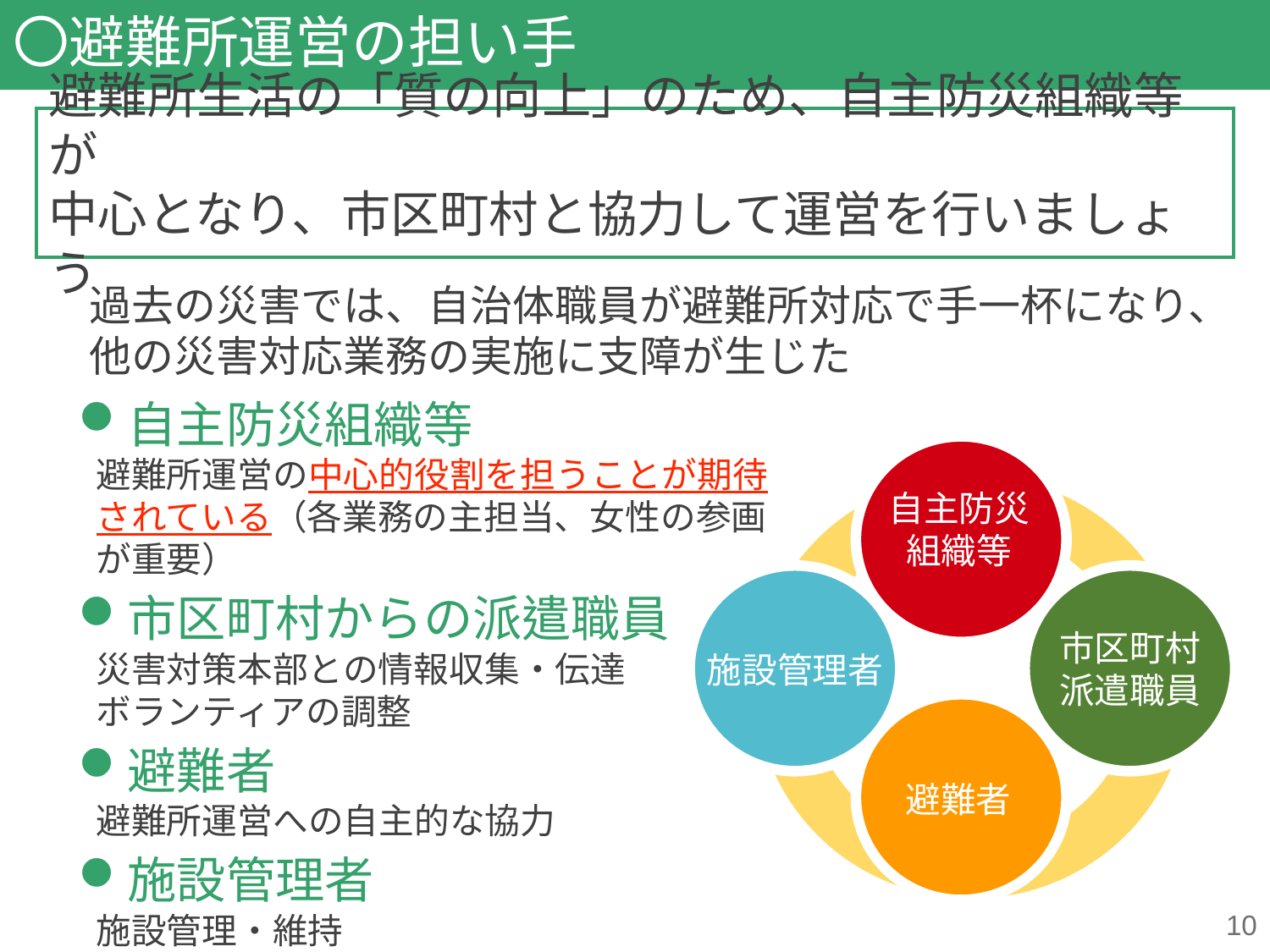

# 〇避難所運営の担い手
避難所生活の「質の向上」のため、自主防災組織等が
中心となり、市区町村と協力して運営を行いましょう
過去の災害では、自治体職員が避難所対応で手一杯になり、他の災害対応業務の実施に支障が生じた
自主防災組織等
避難所運営の中心的役割を担うことが期待されている（各業務の主担当、女性の参画が重要）
市区町村からの派遣職員
災害対策本部との情報収集・伝達
ボランティアの調整
避難者
避難所運営への自主的な協力
施設管理者
施設管理・維持

自主防災組織等

市区町村
派遣職員
施設管理者

避難者
10